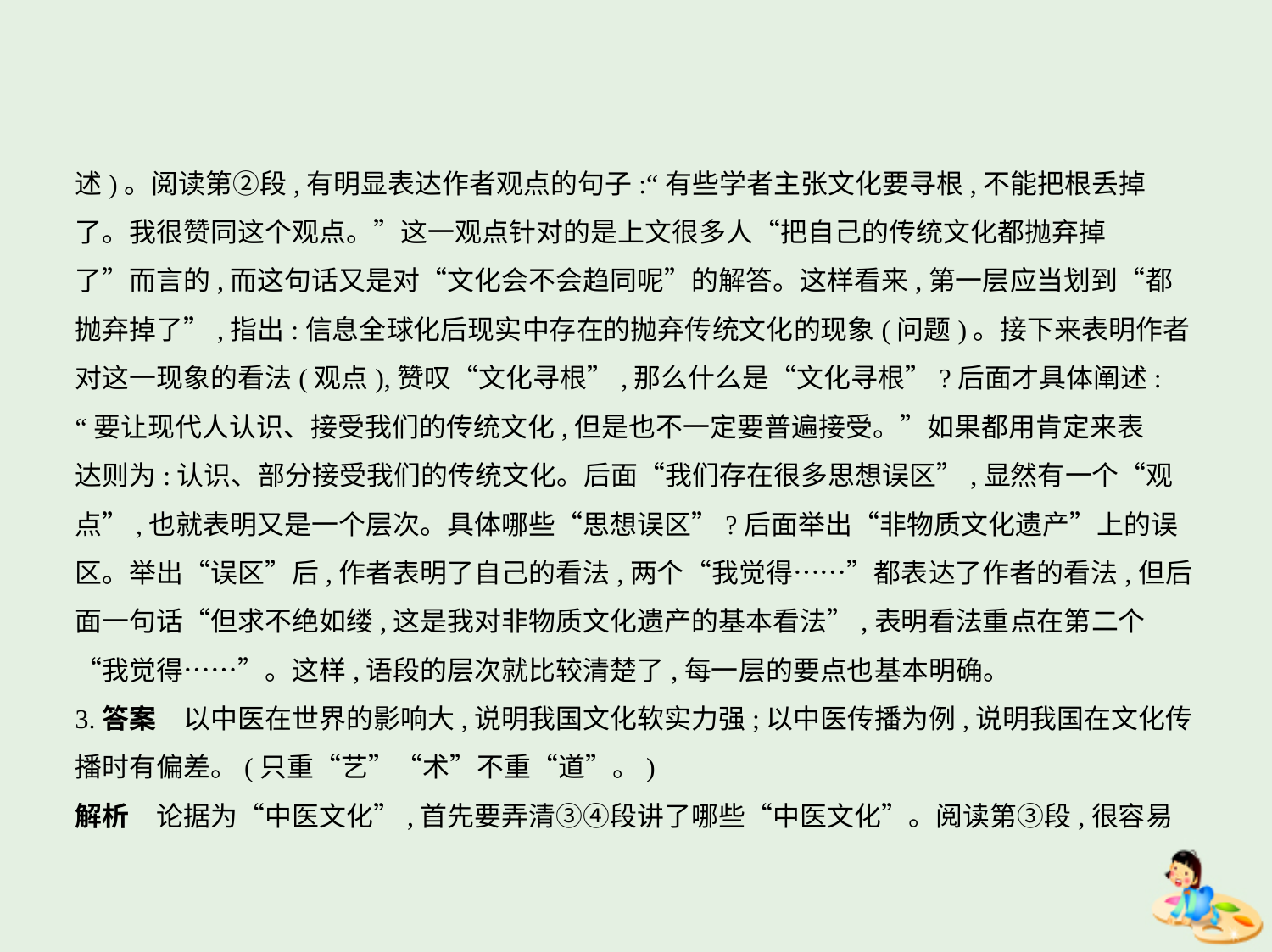

述)。阅读第②段,有明显表达作者观点的句子:“有些学者主张文化要寻根,不能把根丢掉
了。我很赞同这个观点。”这一观点针对的是上文很多人“把自己的传统文化都抛弃掉
了”而言的,而这句话又是对“文化会不会趋同呢”的解答。这样看来,第一层应当划到“都
抛弃掉了”,指出:信息全球化后现实中存在的抛弃传统文化的现象(问题)。接下来表明作者
对这一现象的看法(观点),赞叹“文化寻根”,那么什么是“文化寻根”?后面才具体阐述:
“要让现代人认识、接受我们的传统文化,但是也不一定要普遍接受。”如果都用肯定来表
达则为:认识、部分接受我们的传统文化。后面“我们存在很多思想误区”,显然有一个“观
点”,也就表明又是一个层次。具体哪些“思想误区”?后面举出“非物质文化遗产”上的误
区。举出“误区”后,作者表明了自己的看法,两个“我觉得……”都表达了作者的看法,但后
面一句话“但求不绝如缕,这是我对非物质文化遗产的基本看法”,表明看法重点在第二个
“我觉得……”。这样,语段的层次就比较清楚了,每一层的要点也基本明确。
3.答案　以中医在世界的影响大,说明我国文化软实力强;以中医传播为例,说明我国在文化传
播时有偏差。(只重“艺”“术”不重“道”。)
解析　论据为“中医文化”,首先要弄清③④段讲了哪些“中医文化”。阅读第③段,很容易